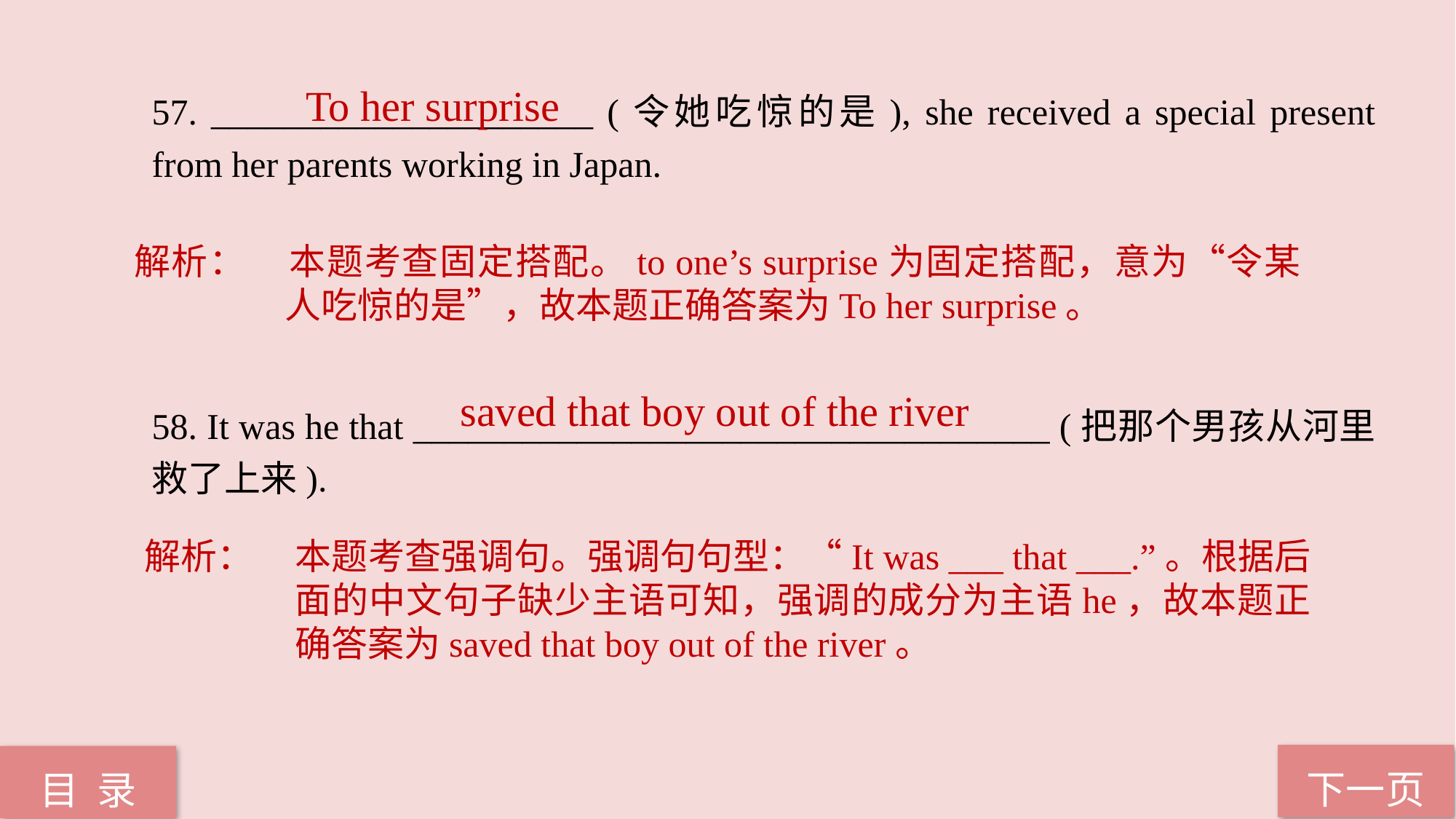

To her surprise
57. _____________________ (令她吃惊的是), she received a special present from her parents working in Japan.

58. It was he that ___________________________________ (把那个男孩从河里救了上来).
解析：	本题考查固定搭配。to one’s surprise为固定搭配，意为“令某人吃惊的是”，故本题正确答案为To her surprise。
saved that boy out of the river
解析：	本题考查强调句。强调句句型：“It was ___ that ___.”。根据后面的中文句子缺少主语可知，强调的成分为主语he，故本题正确答案为saved that boy out of the river。